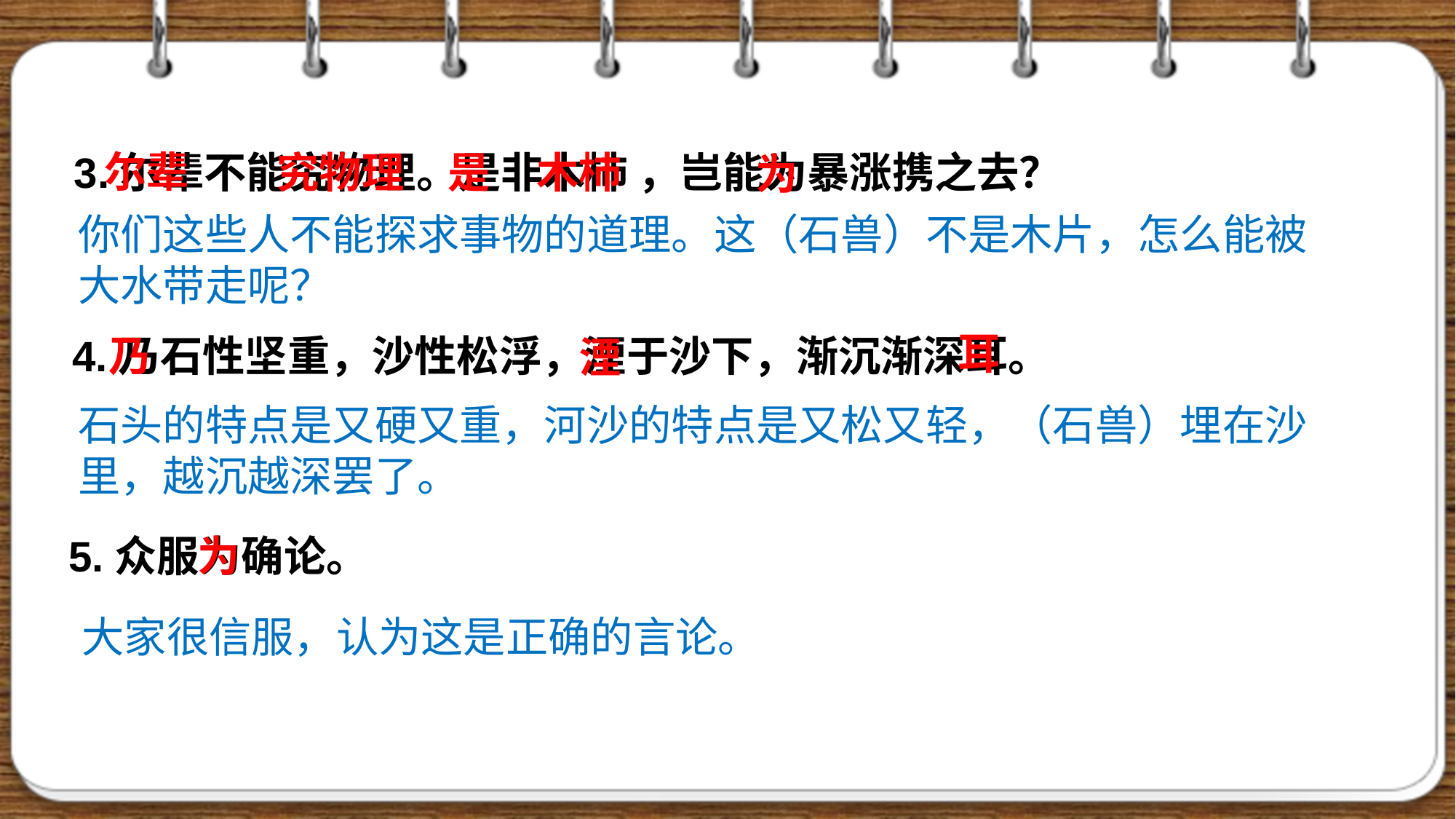

尔辈
3.尔辈不能究物理。是非木杮 ，岂能为暴涨携之去？
究物理
是
木杮
为
你们这些人不能探求事物的道理。这（石兽）不是木片，怎么能被大水带走呢？
耳
4.乃石性坚重，沙性松浮，湮于沙下，渐沉渐深耳。
乃
湮
石头的特点是又硬又重，河沙的特点是又松又轻，（石兽）埋在沙里，越沉越深罢了。
5.众服为确论。
为
大家很信服，认为这是正确的言论。